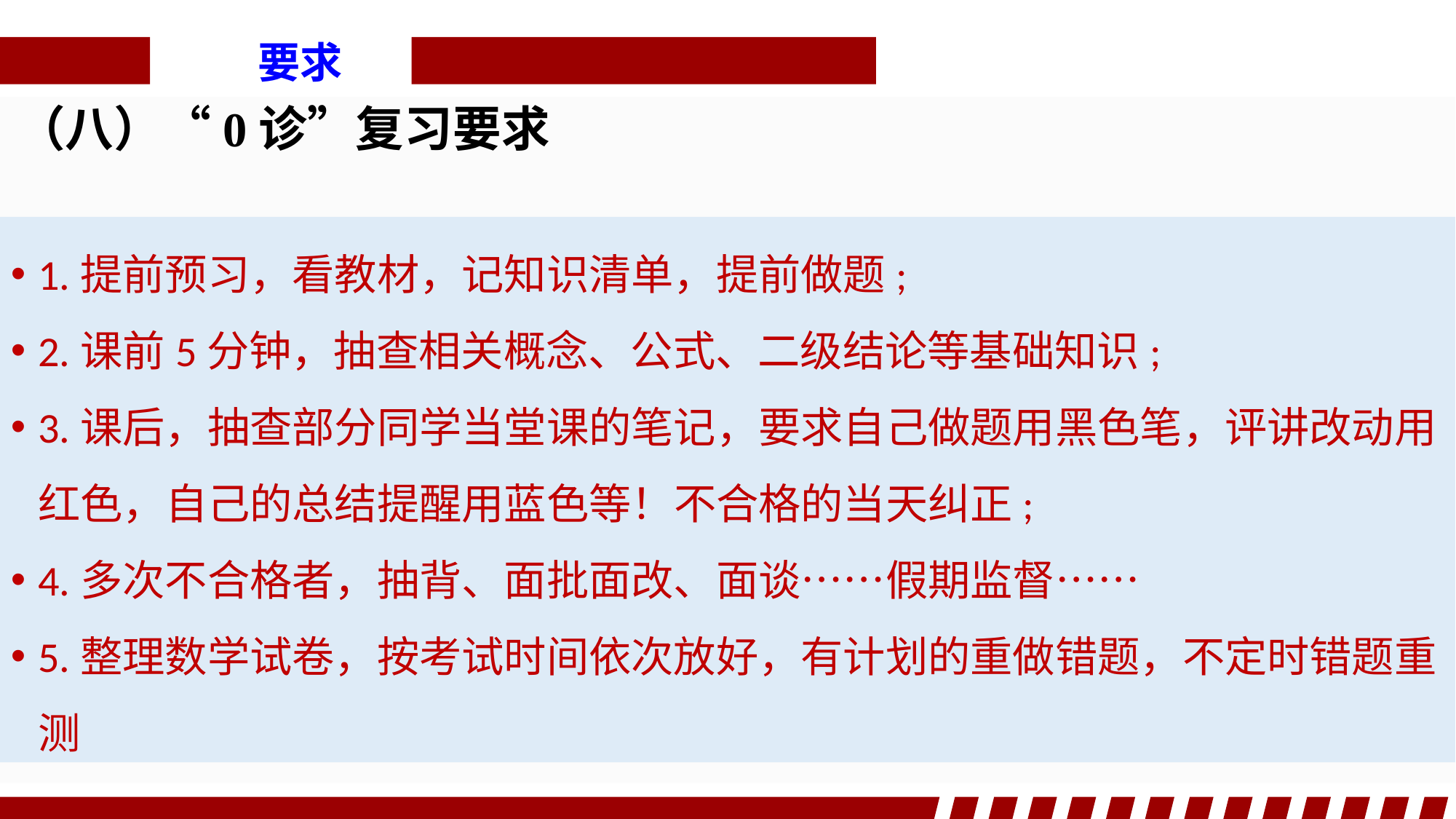

要求

（八）“0诊”复习要求
1.提前预习，看教材，记知识清单，提前做题;
2.课前5分钟，抽查相关概念、公式、二级结论等基础知识;
3.课后，抽查部分同学当堂课的笔记，要求自己做题用黑色笔，评讲改动用红色，自己的总结提醒用蓝色等！不合格的当天纠正;
4.多次不合格者，抽背、面批面改、面谈……假期监督……
5.整理数学试卷，按考试时间依次放好，有计划的重做错题，不定时错题重测